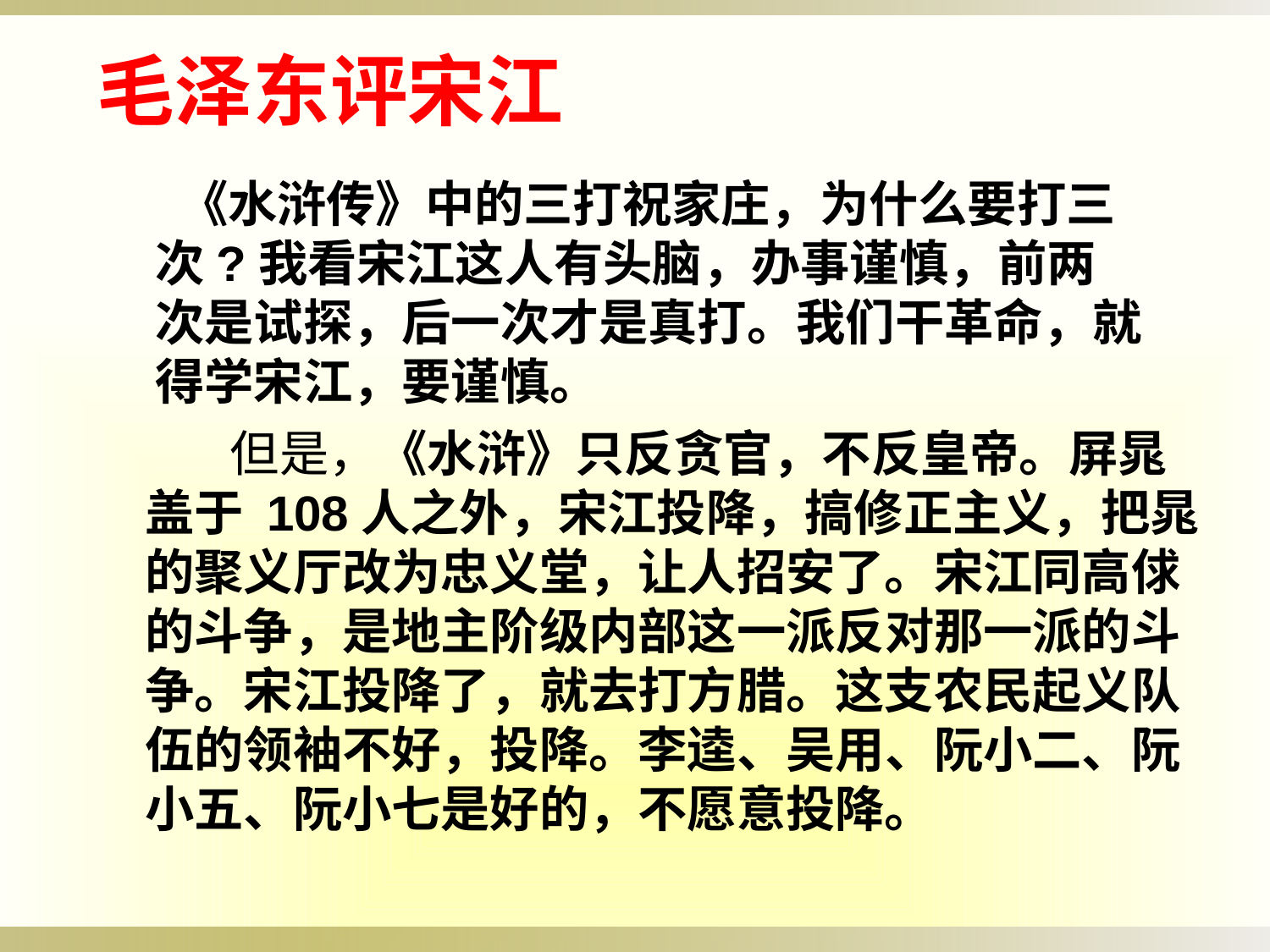

毛泽东评宋江
        《水浒传》中的三打祝家庄，为什么要打三次?我看宋江这人有头脑，办事谨慎，前两次是试探，后一次才是真打。我们干革命，就得学宋江，要谨慎。

           但是，《水浒》只反贪官，不反皇帝。屏晁盖于 108人之外，宋江投降，搞修正主义，把晁的聚义厅改为忠义堂，让人招安了。宋江同高俅的斗争，是地主阶级内部这一派反对那一派的斗争。宋江投降了，就去打方腊。这支农民起义队伍的领袖不好，投降。李逵、吴用、阮小二、阮小五、阮小七是好的，不愿意投降。